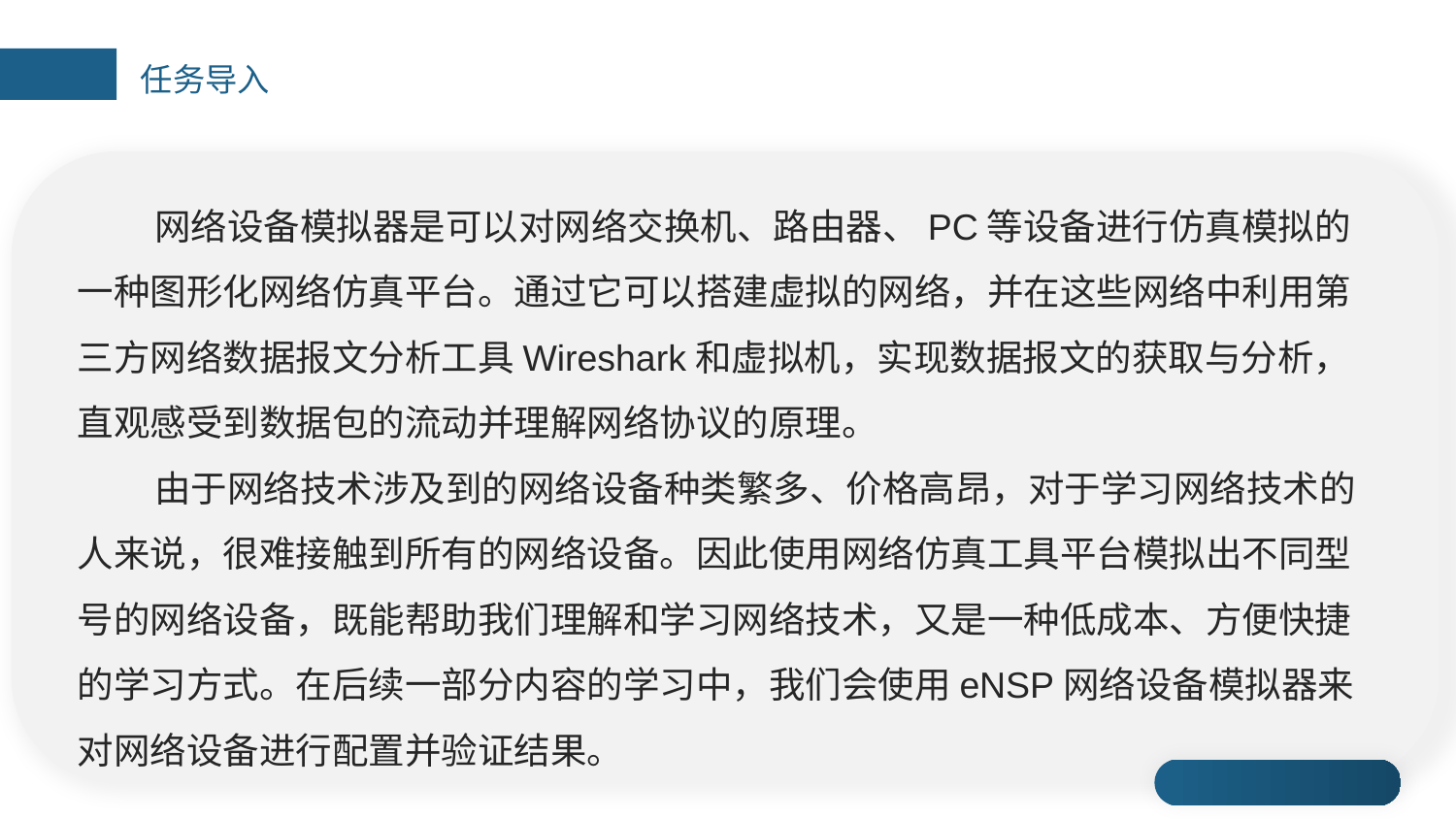

网络设备模拟器是可以对网络交换机、路由器、PC等设备进行仿真模拟的一种图形化网络仿真平台。通过它可以搭建虚拟的网络，并在这些网络中利用第三方网络数据报文分析工具Wireshark和虚拟机，实现数据报文的获取与分析，直观感受到数据包的流动并理解网络协议的原理。
由于网络技术涉及到的网络设备种类繁多、价格高昂，对于学习网络技术的人来说，很难接触到所有的网络设备。因此使用网络仿真工具平台模拟出不同型号的网络设备，既能帮助我们理解和学习网络技术，又是一种低成本、方便快捷的学习方式。在后续一部分内容的学习中，我们会使用eNSP网络设备模拟器来对网络设备进行配置并验证结果。